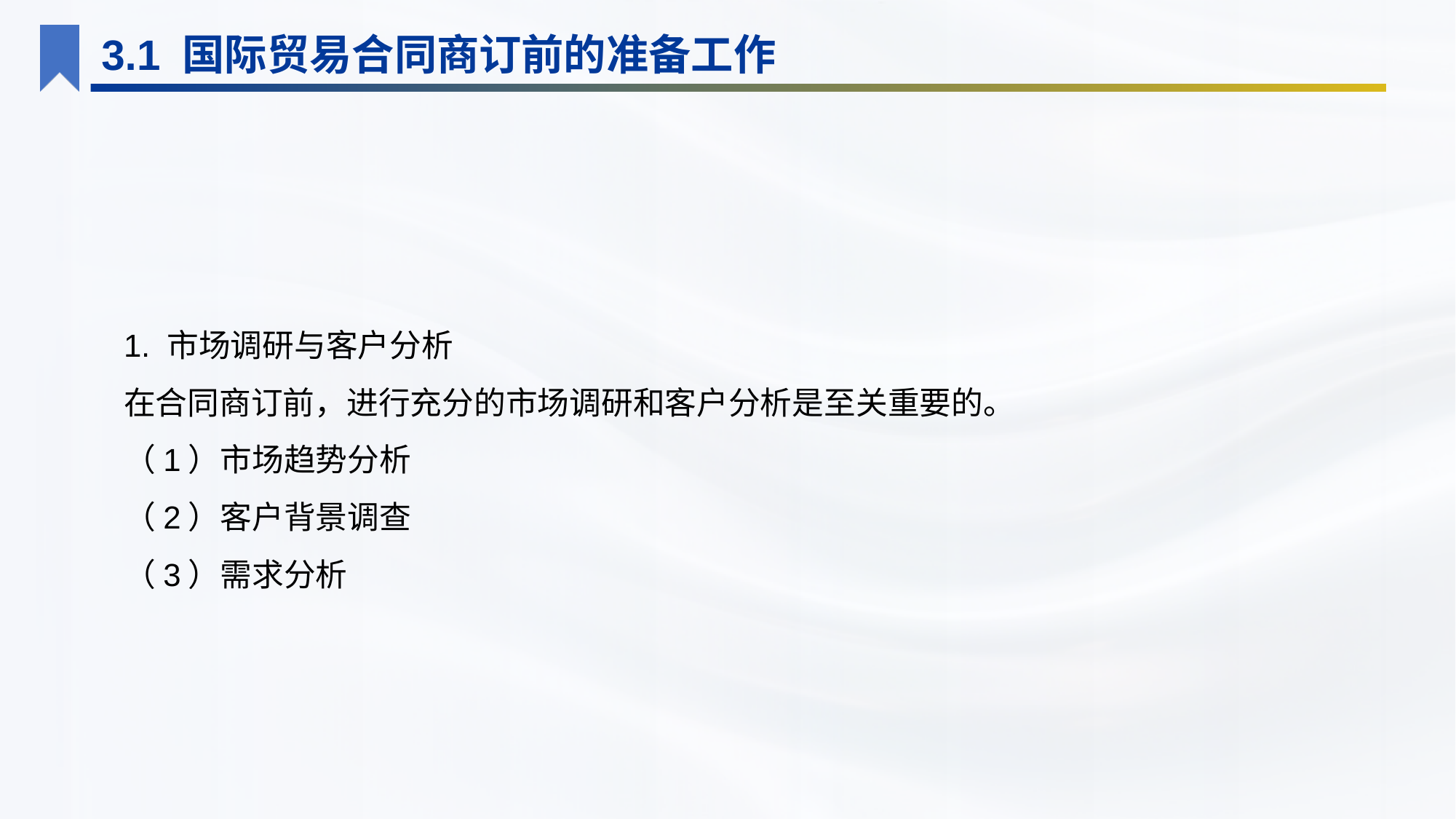

3.1 国际贸易合同商订前的准备工作
1. 市场调研与客户分析
在合同商订前，进行充分的市场调研和客户分析是至关重要的。
（1）市场趋势分析
（2）客户背景调查
（3）需求分析